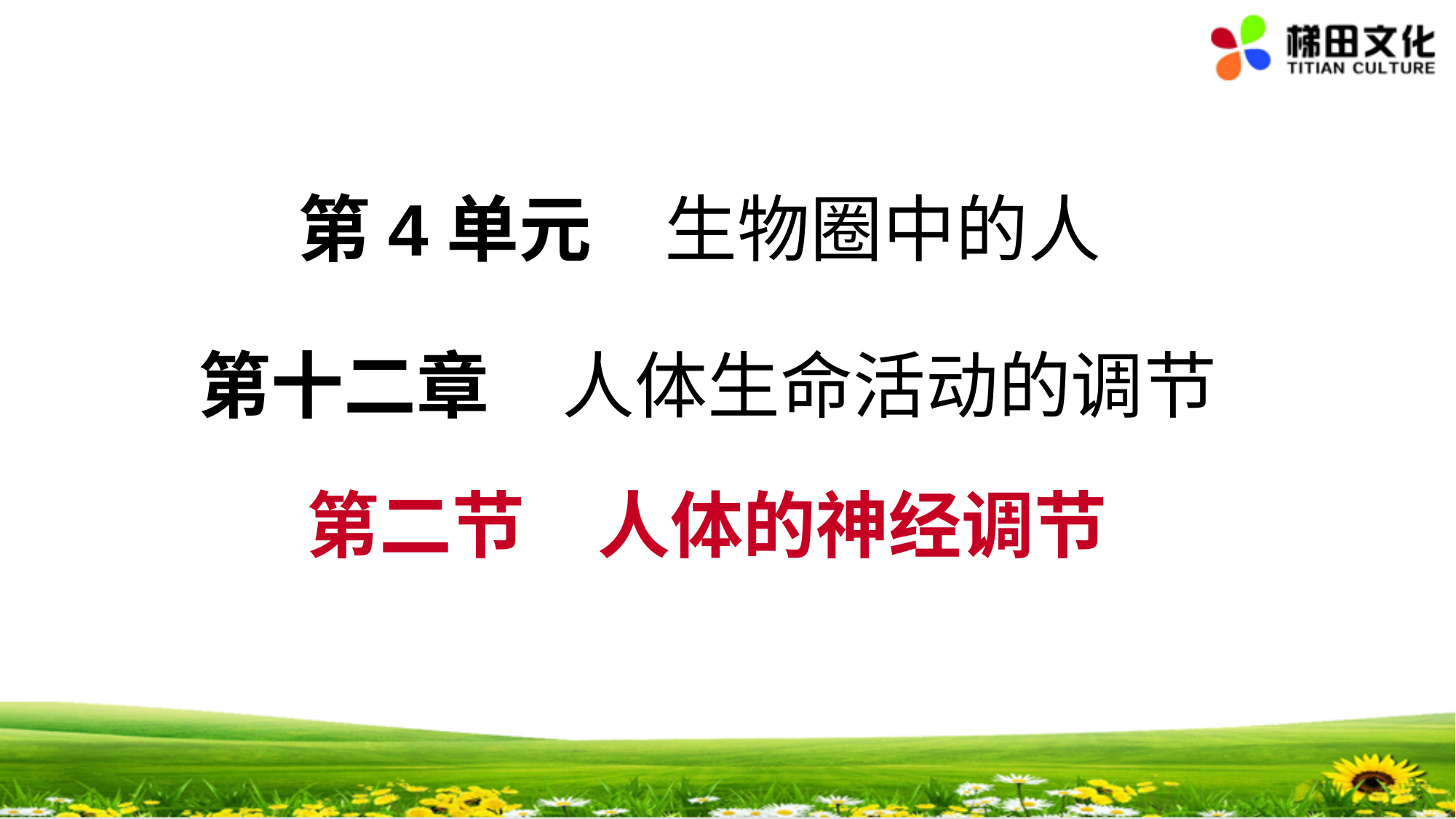

第4单元　生物圈中的人
第十二章　人体生命活动的调节
第二节　人体的神经调节